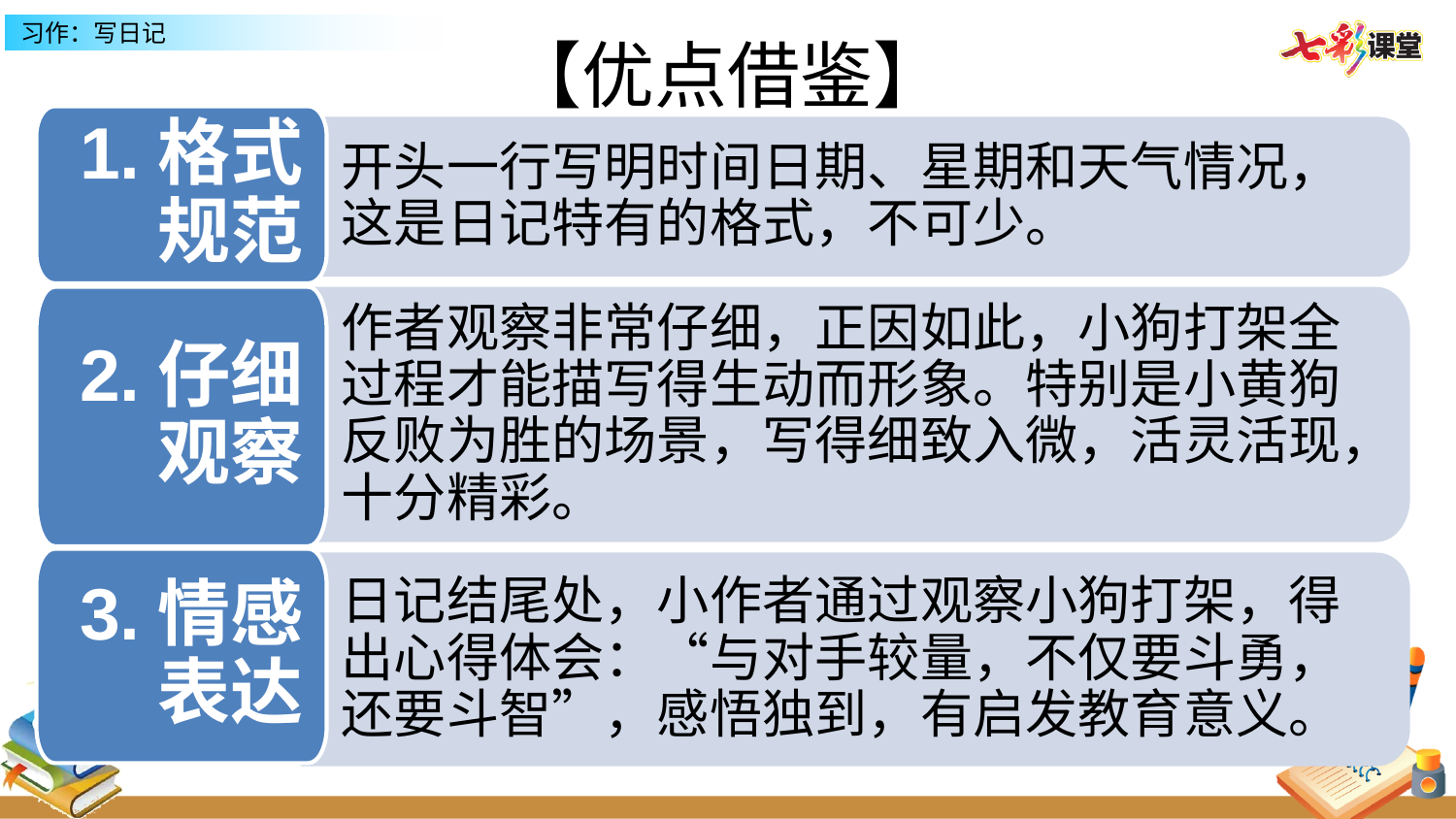

【优点借鉴】
1.格式规范
开头一行写明时间日期、星期和天气情况，这是日记特有的格式，不可少。
2.仔细观察
作者观察非常仔细，正因如此，小狗打架全过程才能描写得生动而形象。特别是小黄狗反败为胜的场景，写得细致入微，活灵活现，十分精彩。
3.情感表达
日记结尾处，小作者通过观察小狗打架，得出心得体会：“与对手较量，不仅要斗勇，还要斗智”，感悟独到，有启发教育意义。